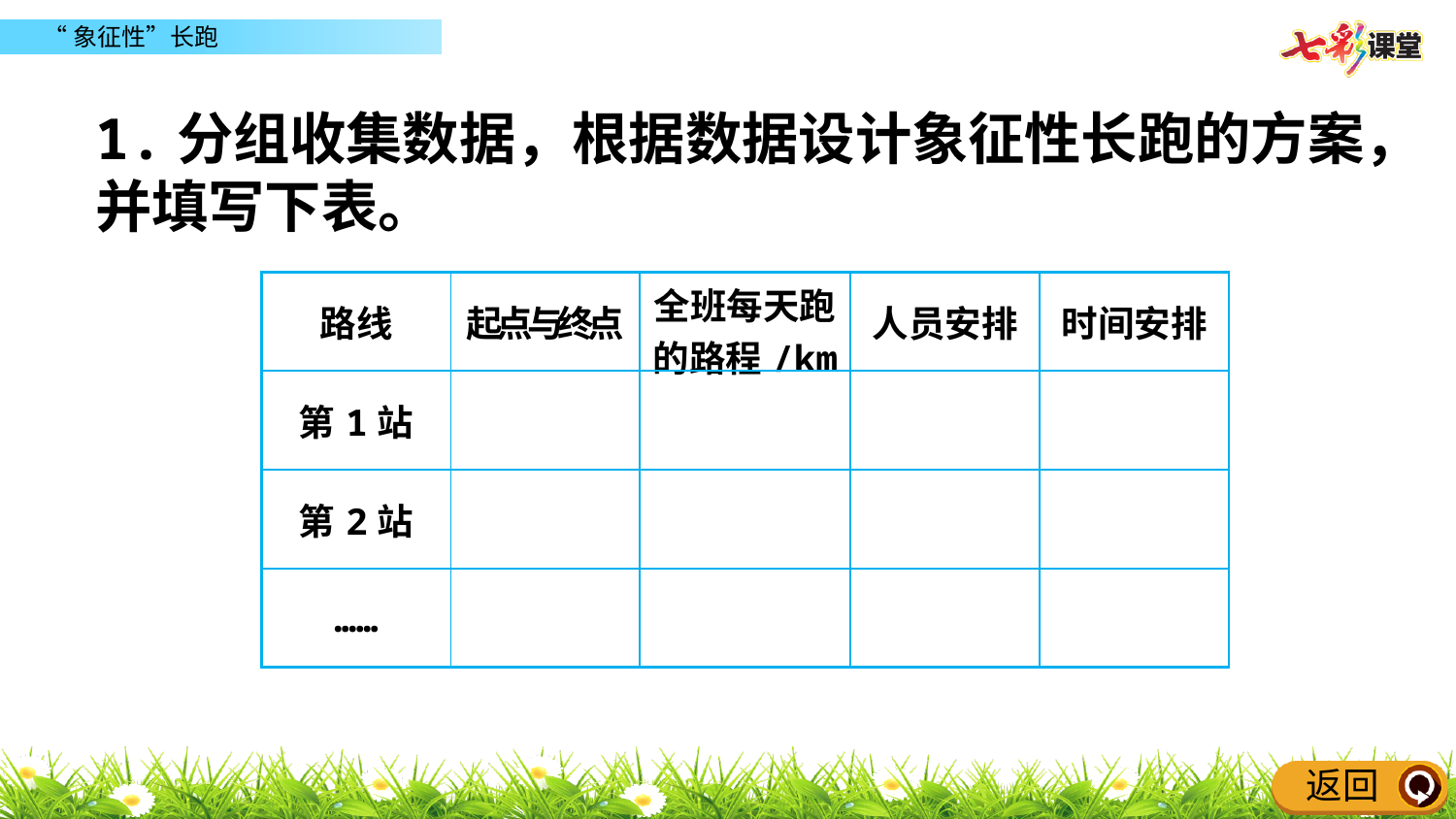

1.分组收集数据，根据数据设计象征性长跑的方案，并填写下表。
| 路线 | 起点与终点 | 全班每天跑的路程/km | 人员安排 | 时间安排 |
| --- | --- | --- | --- | --- |
| 第1站 |  |  |  |  |
| 第2站 |  |  |  |  |
| …… |  |  |  |  |